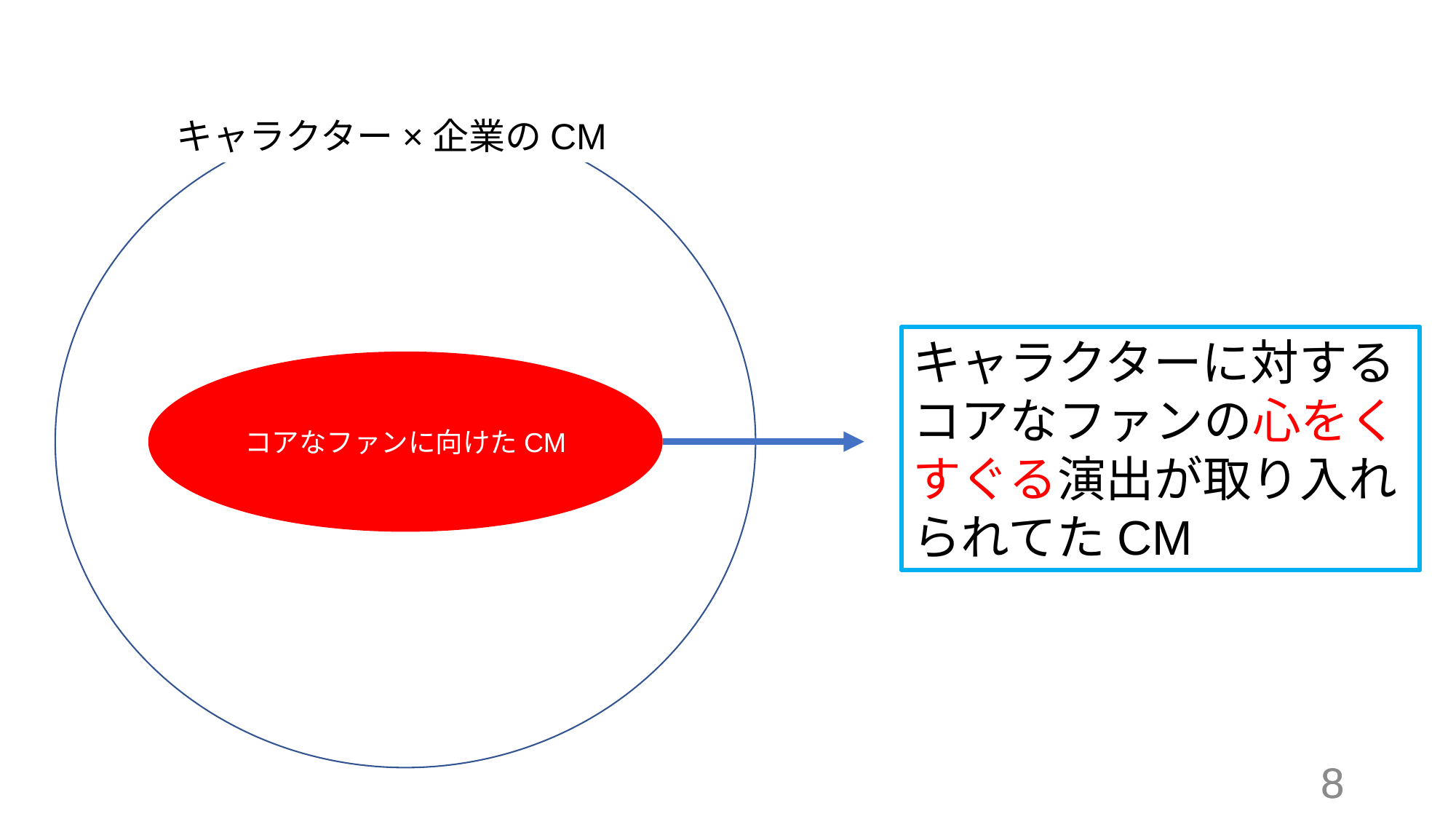

キャラクター×企業のCM

キャラクターに対するコアなファンの心をくすぐる演出が取り入れられてたCM
コアなファンに向けたCM
8
8